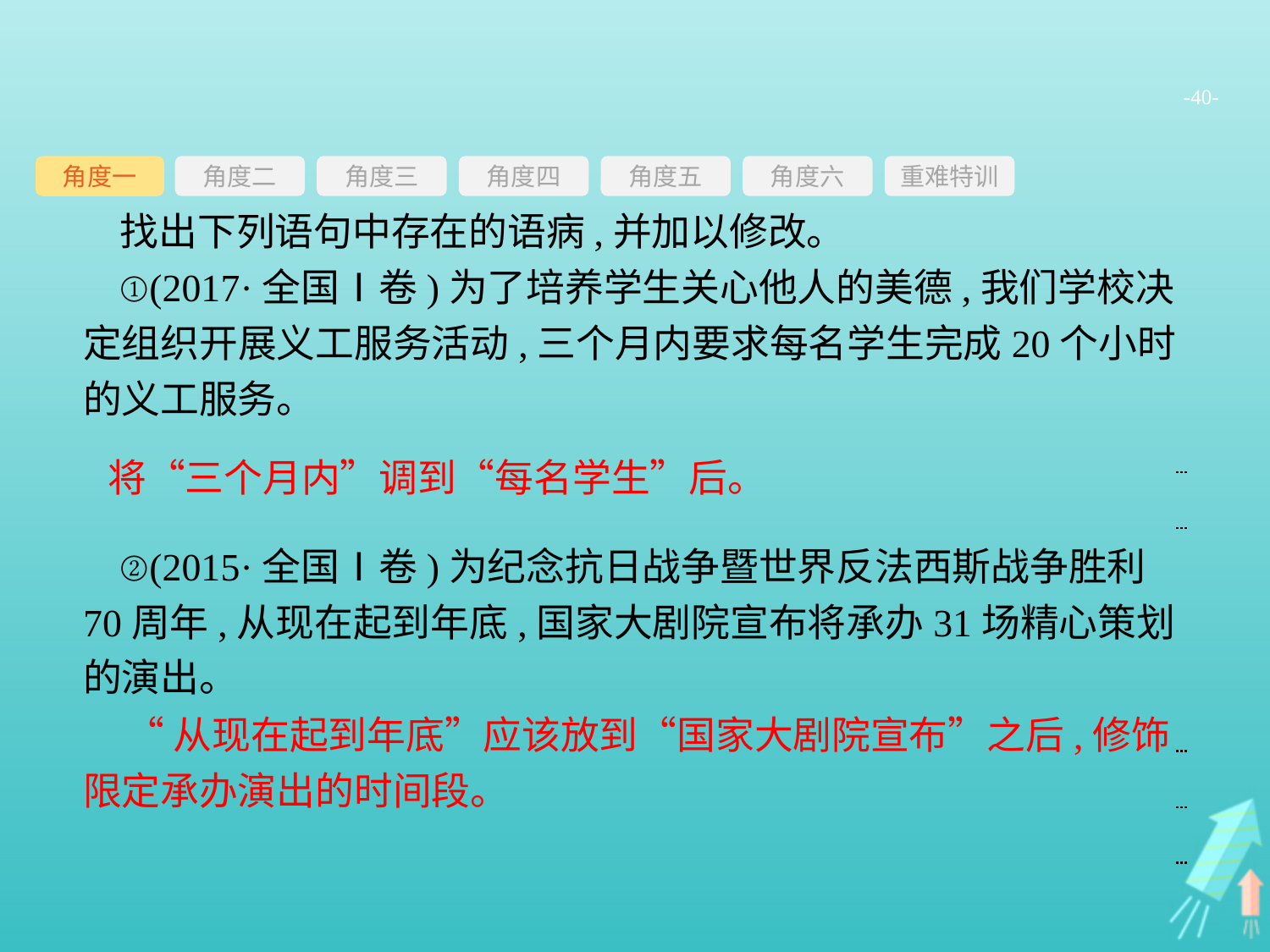

-40-
角度三
角度四
角度五
角度六
重难特训
角度二
角度一
找出下列语句中存在的语病,并加以修改。
①(2017·全国Ⅰ卷)为了培养学生关心他人的美德,我们学校决定组织开展义工服务活动,三个月内要求每名学生完成20个小时的义工服务。

②(2015·全国Ⅰ卷)为纪念抗日战争暨世界反法西斯战争胜利70周年,从现在起到年底,国家大剧院宣布将承办31场精心策划的演出。

将“三个月内”调到“每名学生”后。
“从现在起到年底”应该放到“国家大剧院宣布”之后,修饰限定承办演出的时间段。